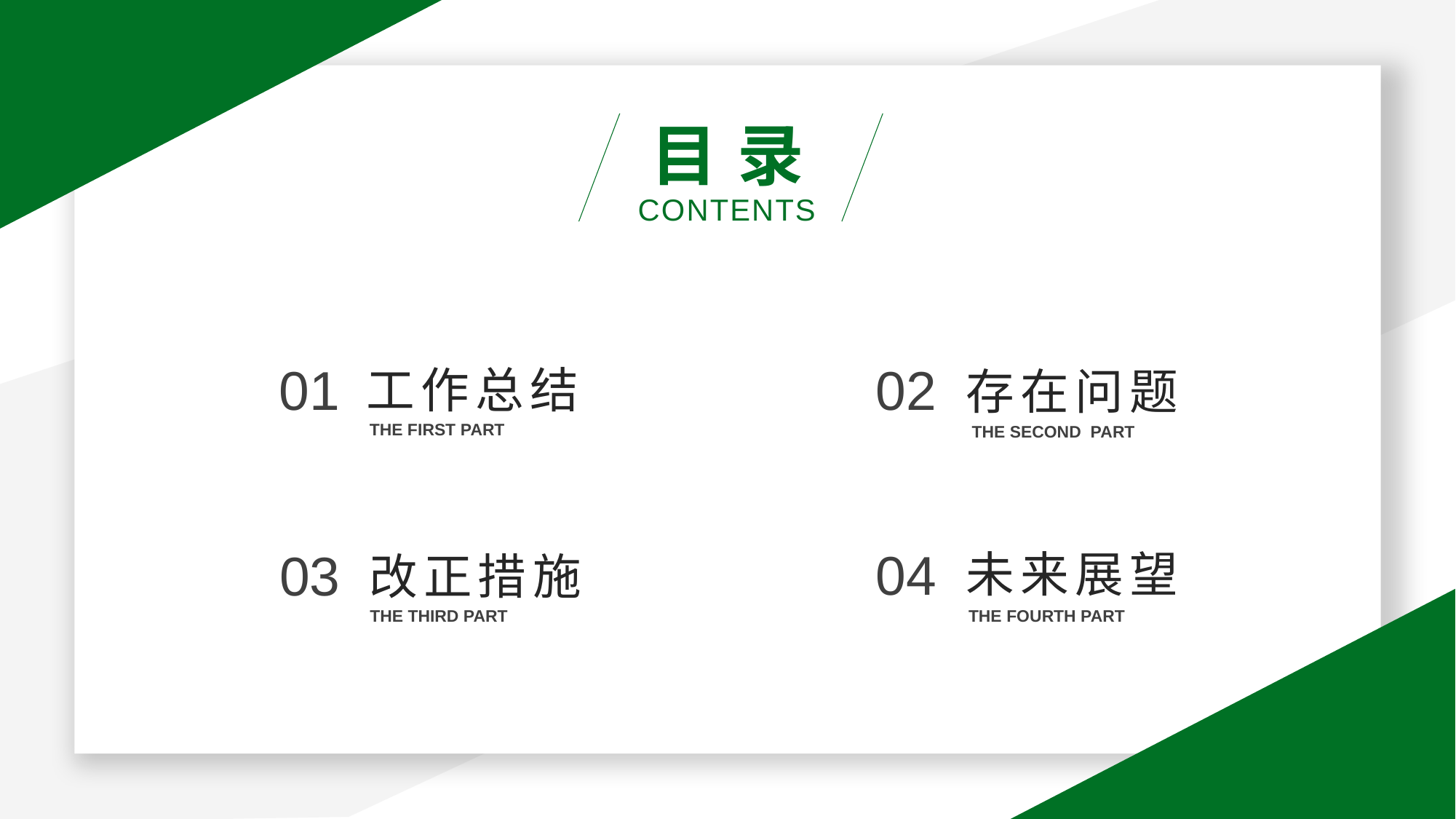

目录
CONTENTS

01
工作总结
THE FIRST PART
02
存在问题
THE SECOND  PART
04
未来展望
THE FOURTH PART
03
改正措施
THE THIRD PART